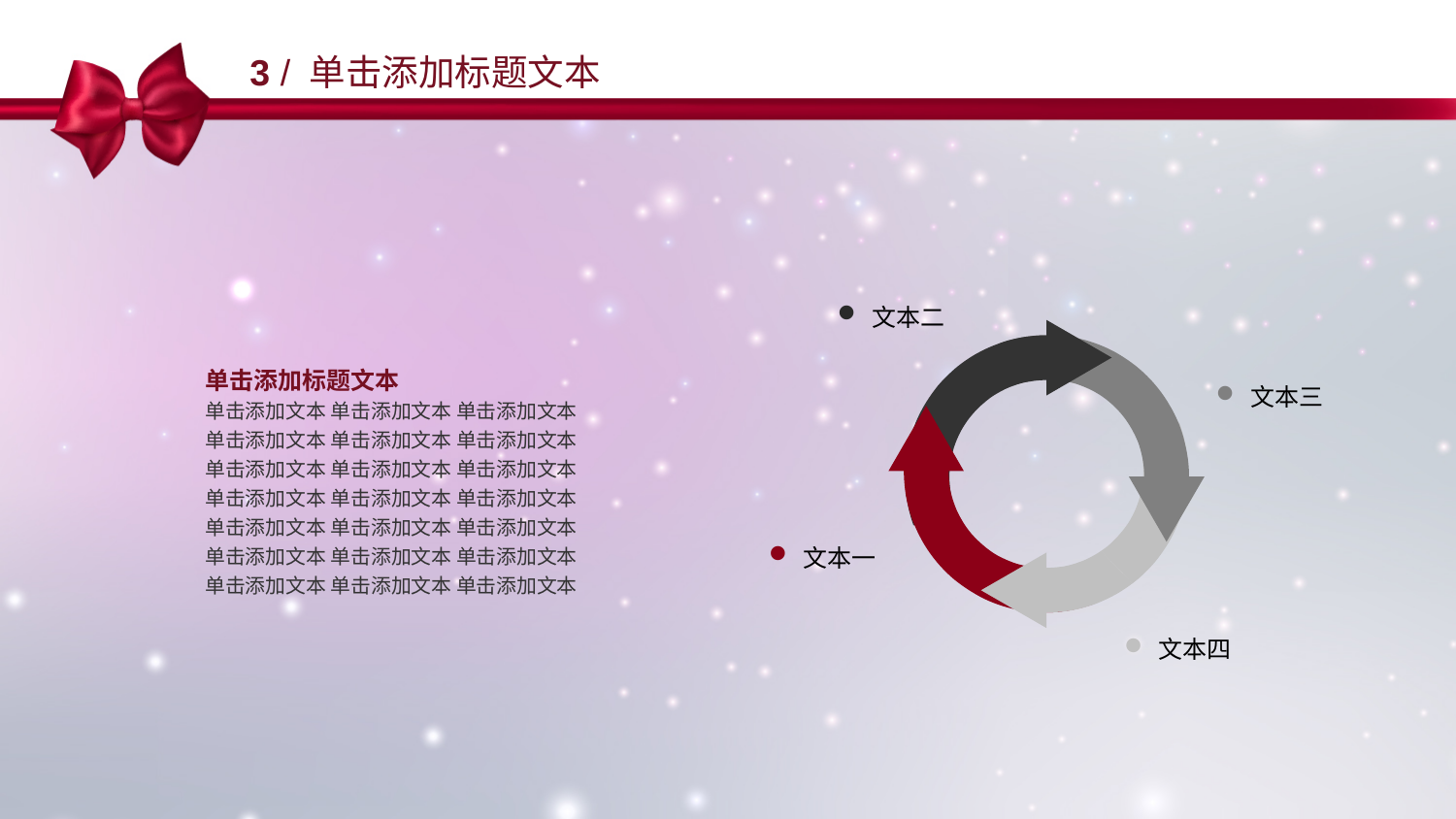

3 / 单击添加标题文本
文本二

文本三
文本一
文本四
单击添加标题文本
单击添加文本 单击添加文本 单击添加文本
单击添加文本 单击添加文本 单击添加文本
单击添加文本 单击添加文本 单击添加文本
单击添加文本 单击添加文本 单击添加文本
单击添加文本 单击添加文本 单击添加文本
单击添加文本 单击添加文本 单击添加文本
单击添加文本 单击添加文本 单击添加文本